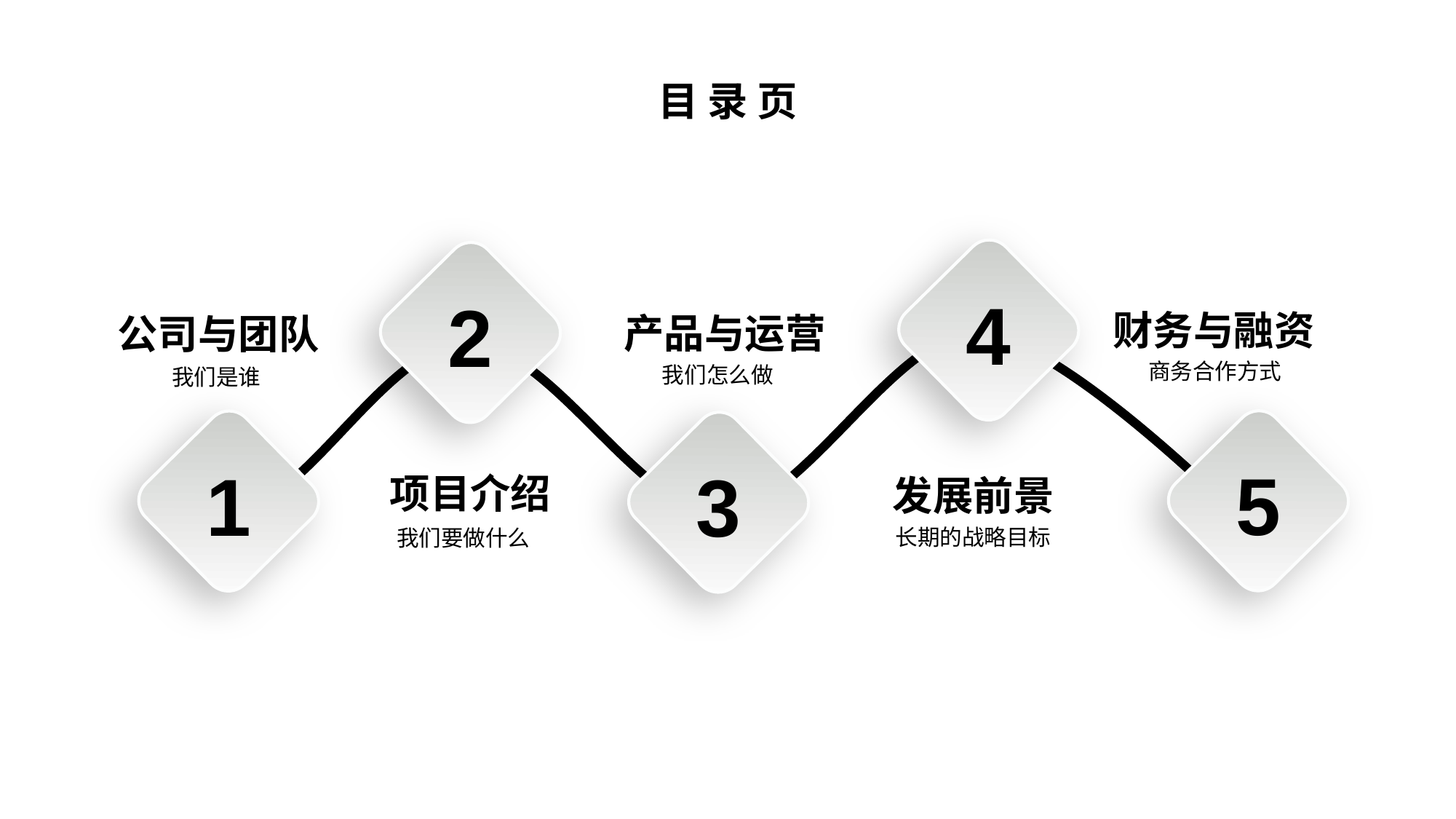

目 录 页

4

2
财务与融资
产品与运营
公司与团队

商务合作方式
我们怎么做
我们是谁

5

1

3
项目介绍
发展前景
长期的战略目标
我们要做什么